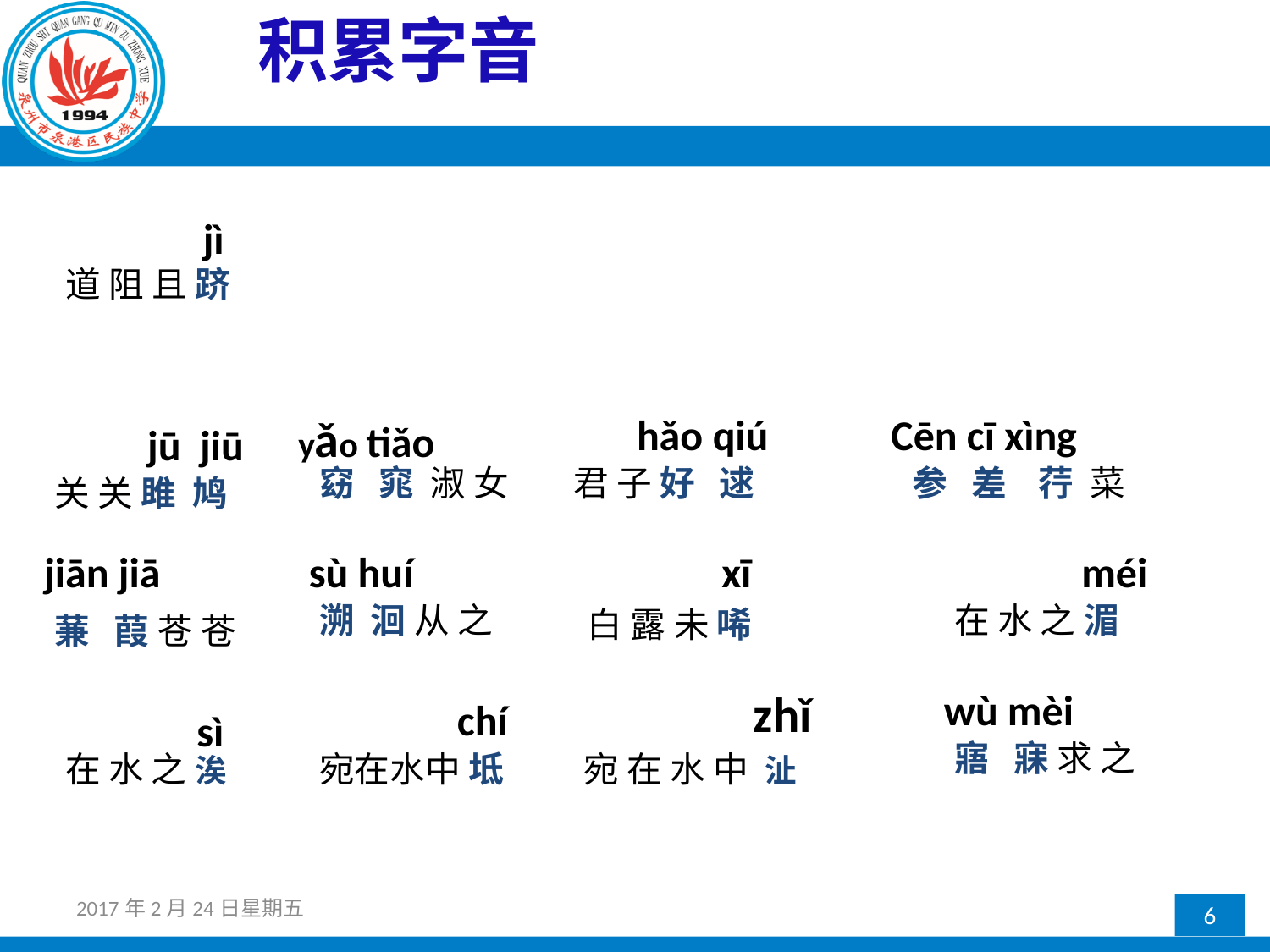

积累字音
jì
道 阻 且 跻
关关雎鸠
yǎo tiǎo
hǎo qiú
Cēn cī xìng
 jū  jiū
窈   窕  淑 女
君 子 好   逑
参   差    荇  菜
关 关 雎  鸠
jiān jiā
sù huí
xī
méi
溯  洄 从 之
在 水 之 湄
白 露 未 唏
蒹   葭 苍 苍
zhǐ
wù mèi
chí
 sì
寤   寐 求 之
在 水 之 涘
宛在水中 坻
宛 在 水 中  沚
2017年2月24日星期五